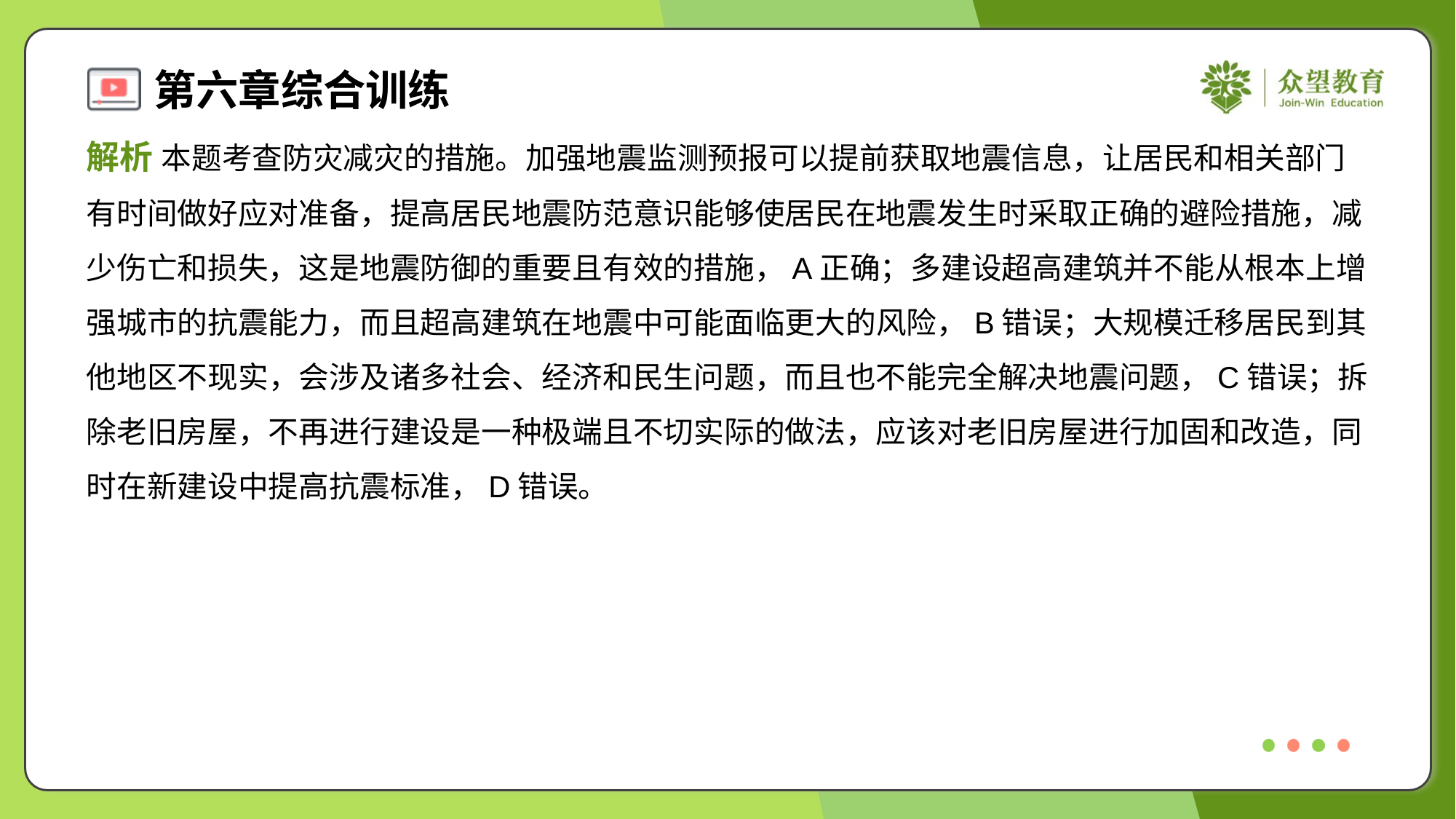

解析 本题考查防灾减灾的措施。加强地震监测预报可以提前获取地震信息，让居民和相关部门
有时间做好应对准备，提高居民地震防范意识能够使居民在地震发生时采取正确的避险措施，减
少伤亡和损失，这是地震防御的重要且有效的措施，A正确；多建设超高建筑并不能从根本上增
强城市的抗震能力，而且超高建筑在地震中可能面临更大的风险，B错误；大规模迁移居民到其
他地区不现实，会涉及诸多社会、经济和民生问题，而且也不能完全解决地震问题，C错误；拆
除老旧房屋，不再进行建设是一种极端且不切实际的做法，应该对老旧房屋进行加固和改造，同
时在新建设中提高抗震标准，D错误。